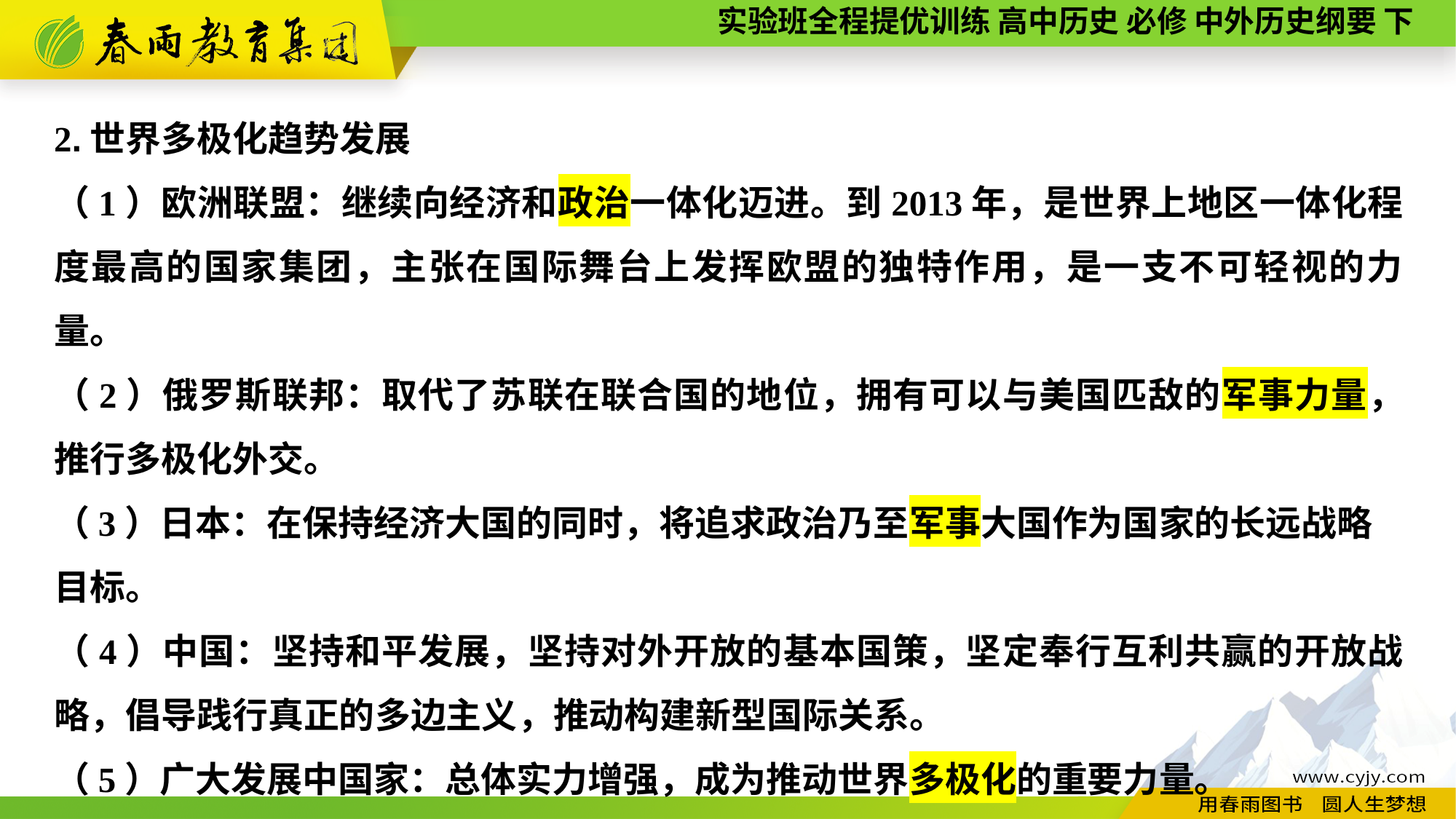

2.世界多极化趋势发展
（1）欧洲联盟：继续向经济和政治一体化迈进。到2013年，是世界上地区一体化程度最高的国家集团，主张在国际舞台上发挥欧盟的独特作用，是一支不可轻视的力量。
（2）俄罗斯联邦：取代了苏联在联合国的地位，拥有可以与美国匹敌的军事力量，推行多极化外交。
（3）日本：在保持经济大国的同时，将追求政治乃至军事大国作为国家的长远战略
目标。
（4）中国：坚持和平发展，坚持对外开放的基本国策，坚定奉行互利共赢的开放战略，倡导践行真正的多边主义，推动构建新型国际关系。
（5）广大发展中国家：总体实力增强，成为推动世界多极化的重要力量。